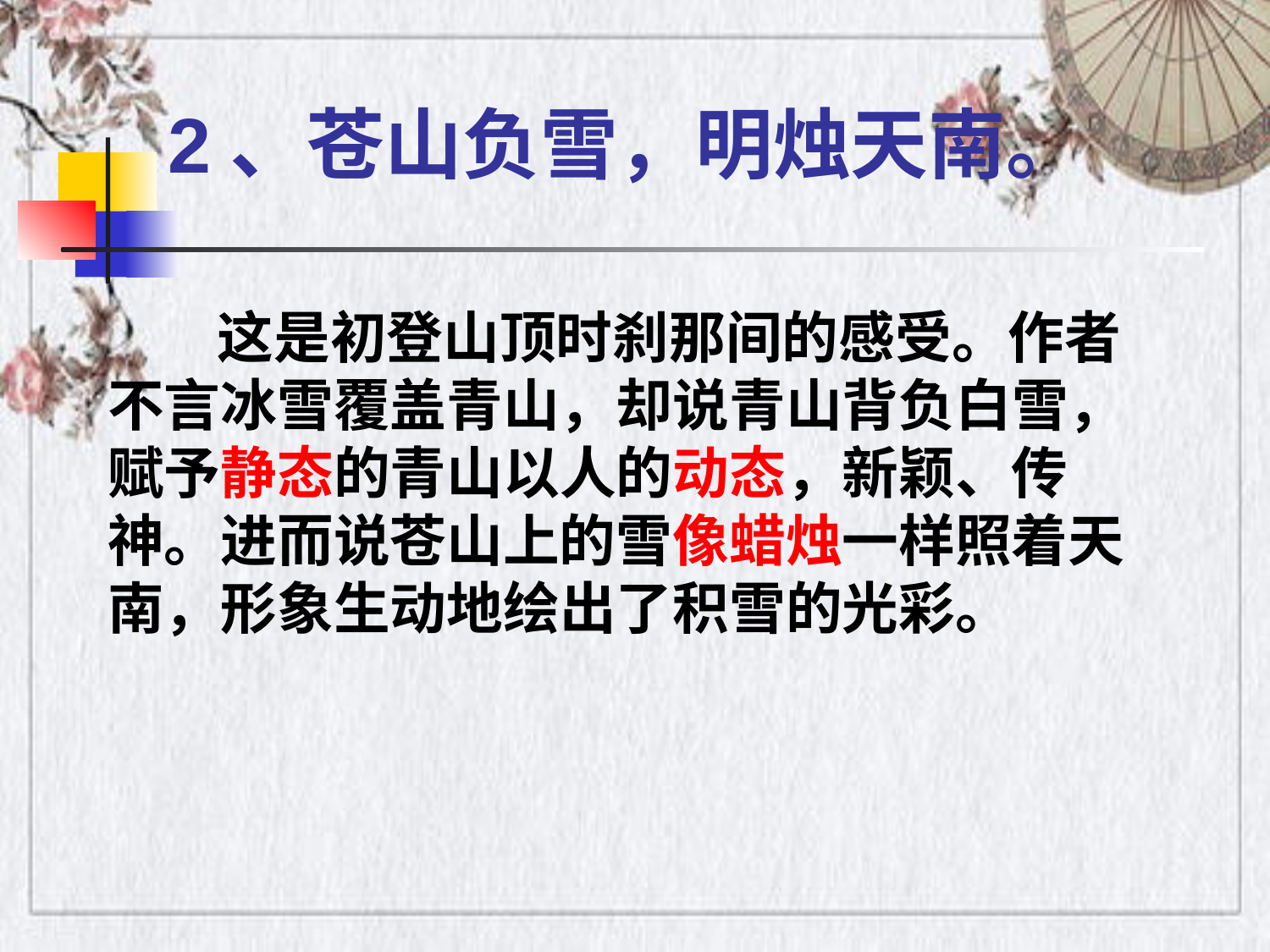

# 2、苍山负雪，明烛天南。
 　     这是初登山顶时刹那间的感受。作者不言冰雪覆盖青山，却说青山背负白雪，赋予静态的青山以人的动态，新颖、传神。进而说苍山上的雪像蜡烛一样照着天南，形象生动地绘出了积雪的光彩。